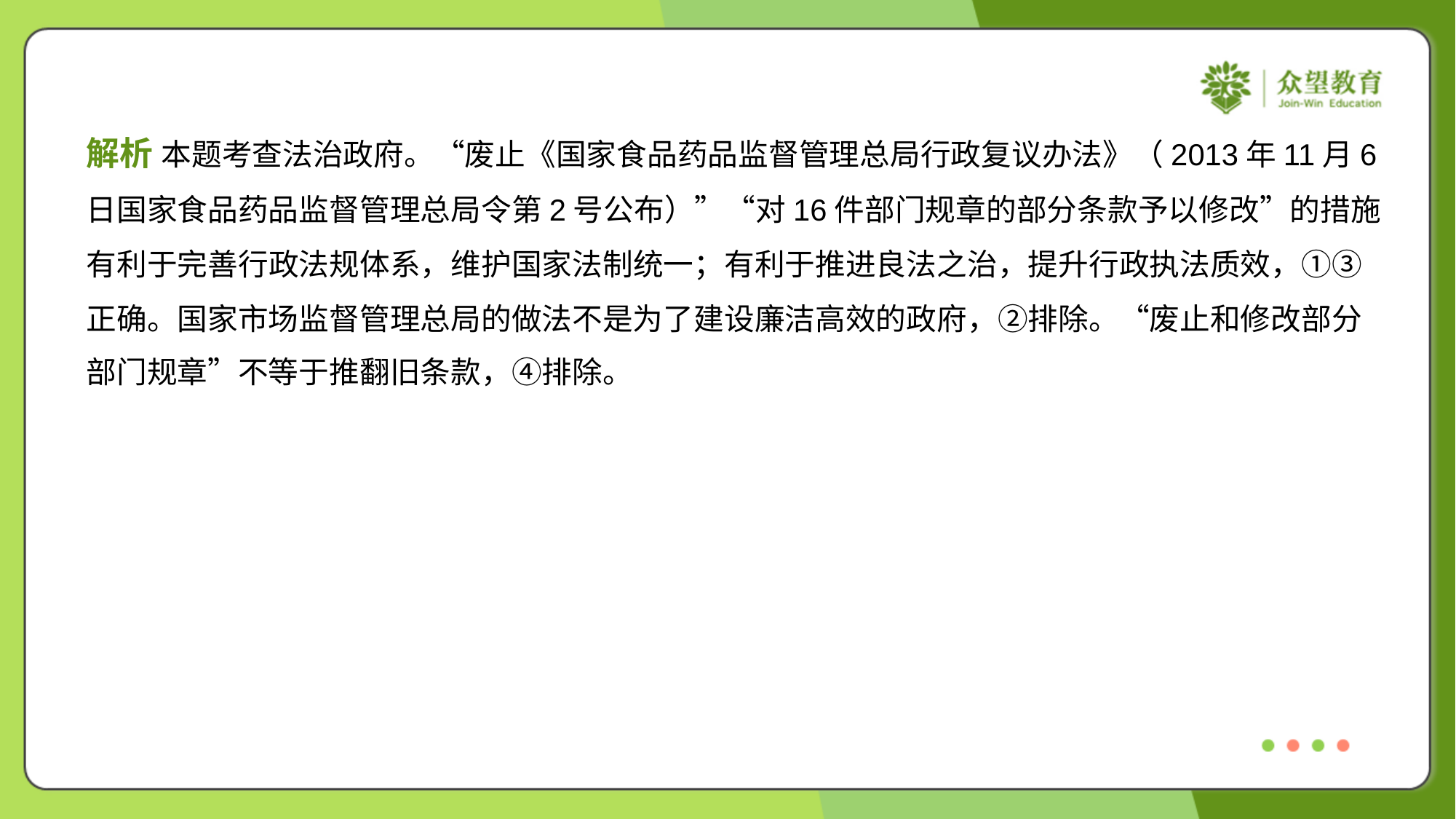

解析 本题考查法治政府。“废止《国家食品药品监督管理总局行政复议办法》（2013年11月6
日国家食品药品监督管理总局令第2号公布）”“对16件部门规章的部分条款予以修改”的措施
有利于完善行政法规体系，维护国家法制统一；有利于推进良法之治，提升行政执法质效，①③
正确。国家市场监督管理总局的做法不是为了建设廉洁高效的政府，②排除。“废止和修改部分
部门规章”不等于推翻旧条款，④排除。